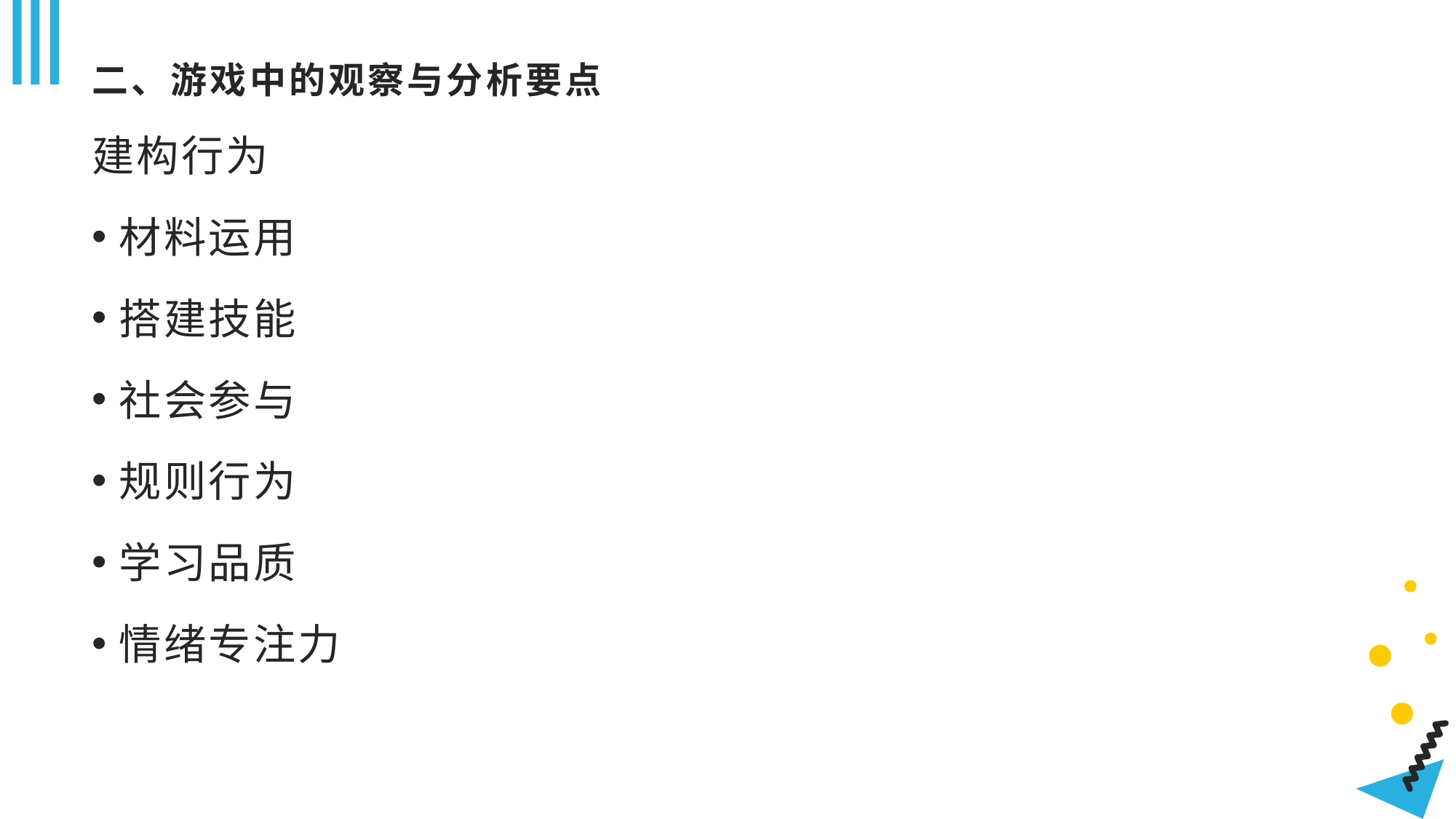

# 二、游戏中的观察与分析要点
建构行为
材料运用
搭建技能
社会参与
规则行为
学习品质
情绪专注力